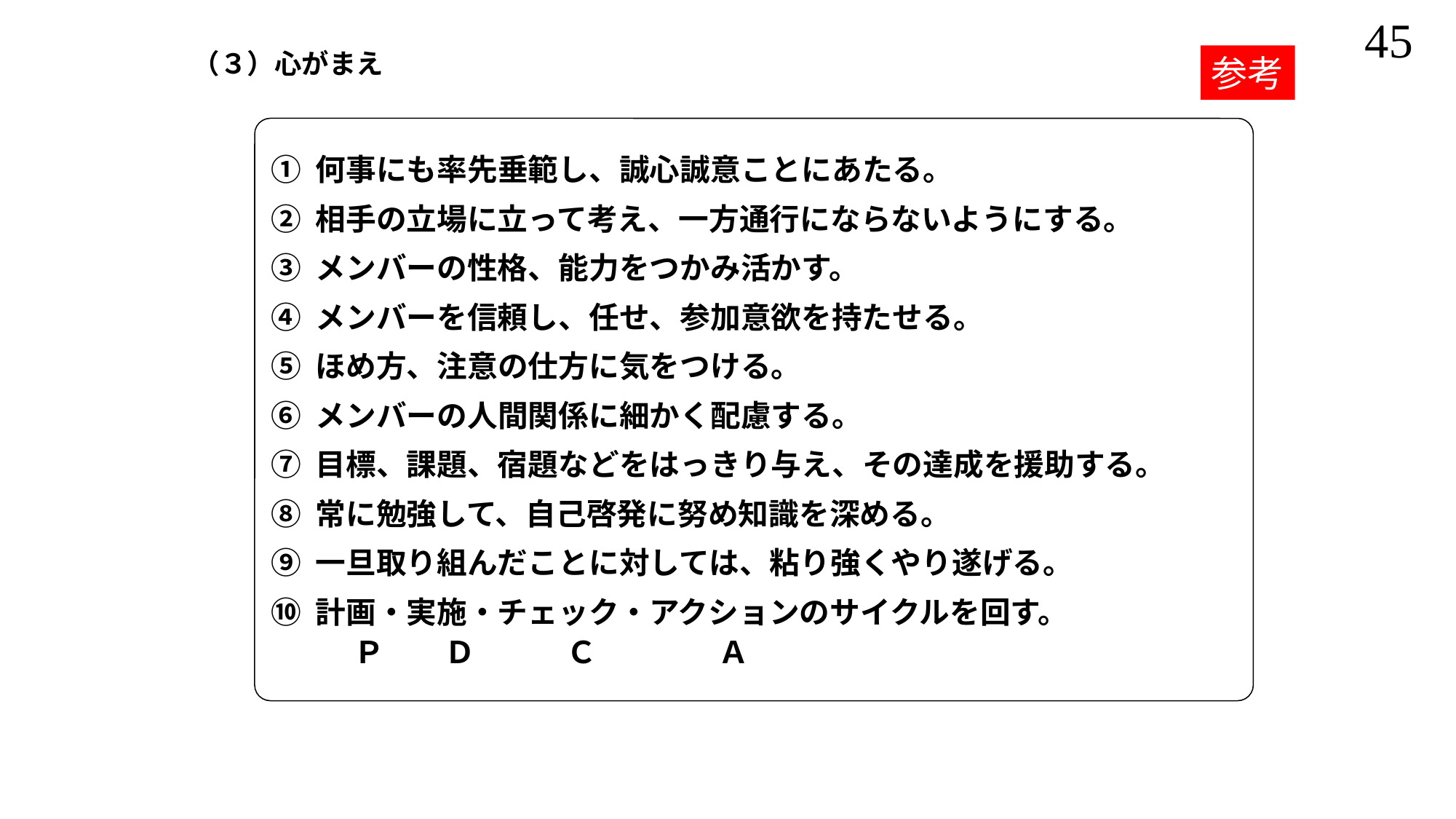

（３）心がまえ
参考

          ① 何事にも率先垂範し、誠心誠意ことにあたる。
          ② 相手の立場に立って考え、一方通行にならないようにする。
          ③ メンバーの性格、能力をつかみ活かす。
          ④ メンバーを信頼し、任せ、参加意欲を持たせる。
          ⑤ ほめ方、注意の仕方に気をつける。
          ⑥ メンバーの人間関係に細かく配慮する。
          ⑦ 目標、課題、宿題などをはっきり与え、その達成を援助する。
          ⑧ 常に勉強して、自己啓発に努め知識を深める。
          ⑨ 一旦取り組んだことに対しては、粘り強くやり遂げる。
          ⑩ 計画・実施・チェック・アクションのサイクルを回す。
　　　　　Ｐ　　Ｄ　　　Ｃ　　　　Ａ